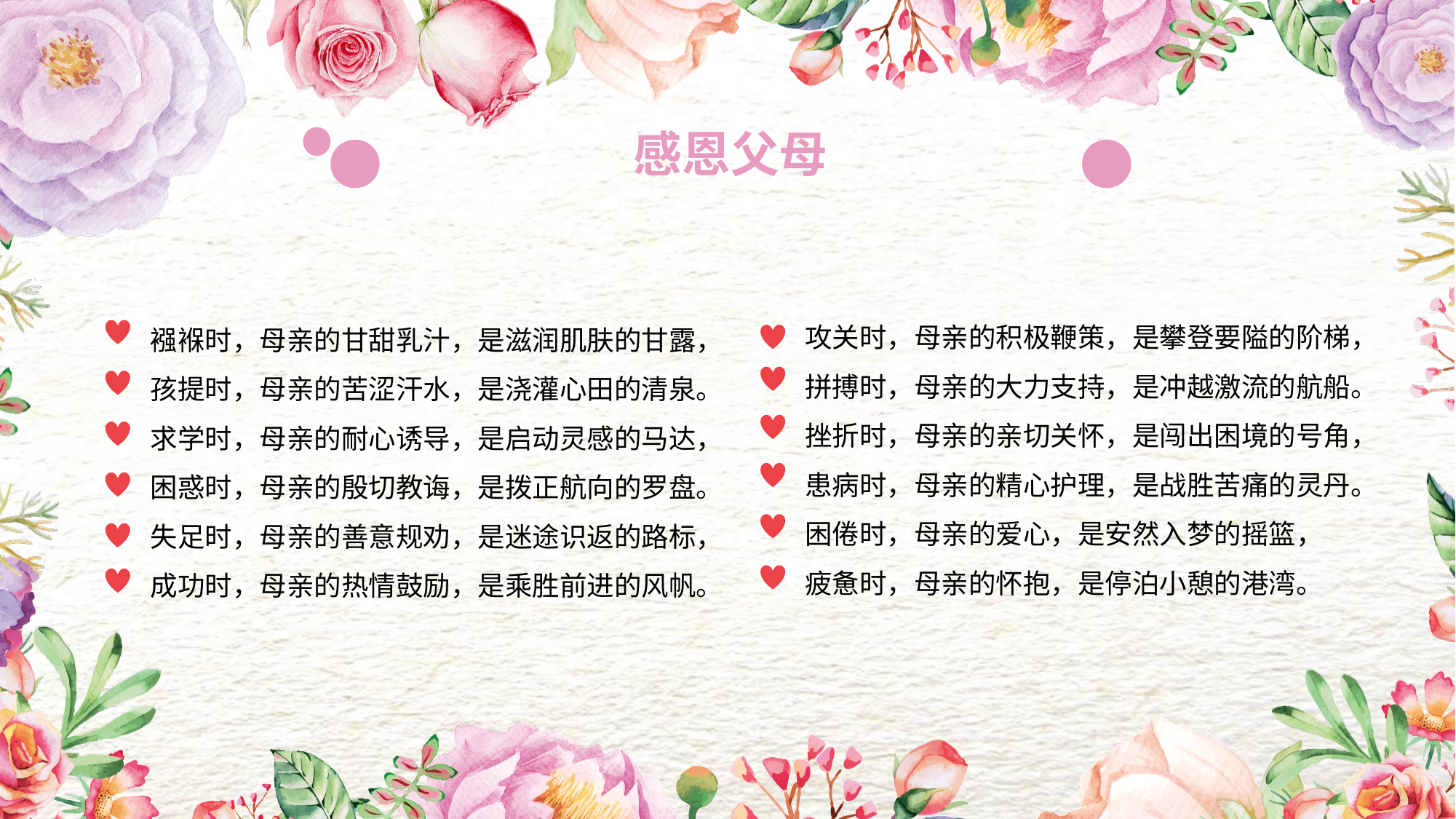

感恩父母

攻关时，母亲的积极鞭策，是攀登要隘的阶梯，
拼搏时，母亲的大力支持，是冲越激流的航船。
挫折时，母亲的亲切关怀，是闯出困境的号角，
患病时，母亲的精心护理，是战胜苦痛的灵丹。
困倦时，母亲的爱心，是安然入梦的摇篮，
疲惫时，母亲的怀抱，是停泊小憩的港湾。
襁褓时，母亲的甘甜乳汁，是滋润肌肤的甘露，
孩提时，母亲的苦涩汗水，是浇灌心田的清泉。
求学时，母亲的耐心诱导，是启动灵感的马达，
困惑时，母亲的殷切教诲，是拨正航向的罗盘。
失足时，母亲的善意规劝，是迷途识返的路标，
成功时，母亲的热情鼓励，是乘胜前进的风帆。